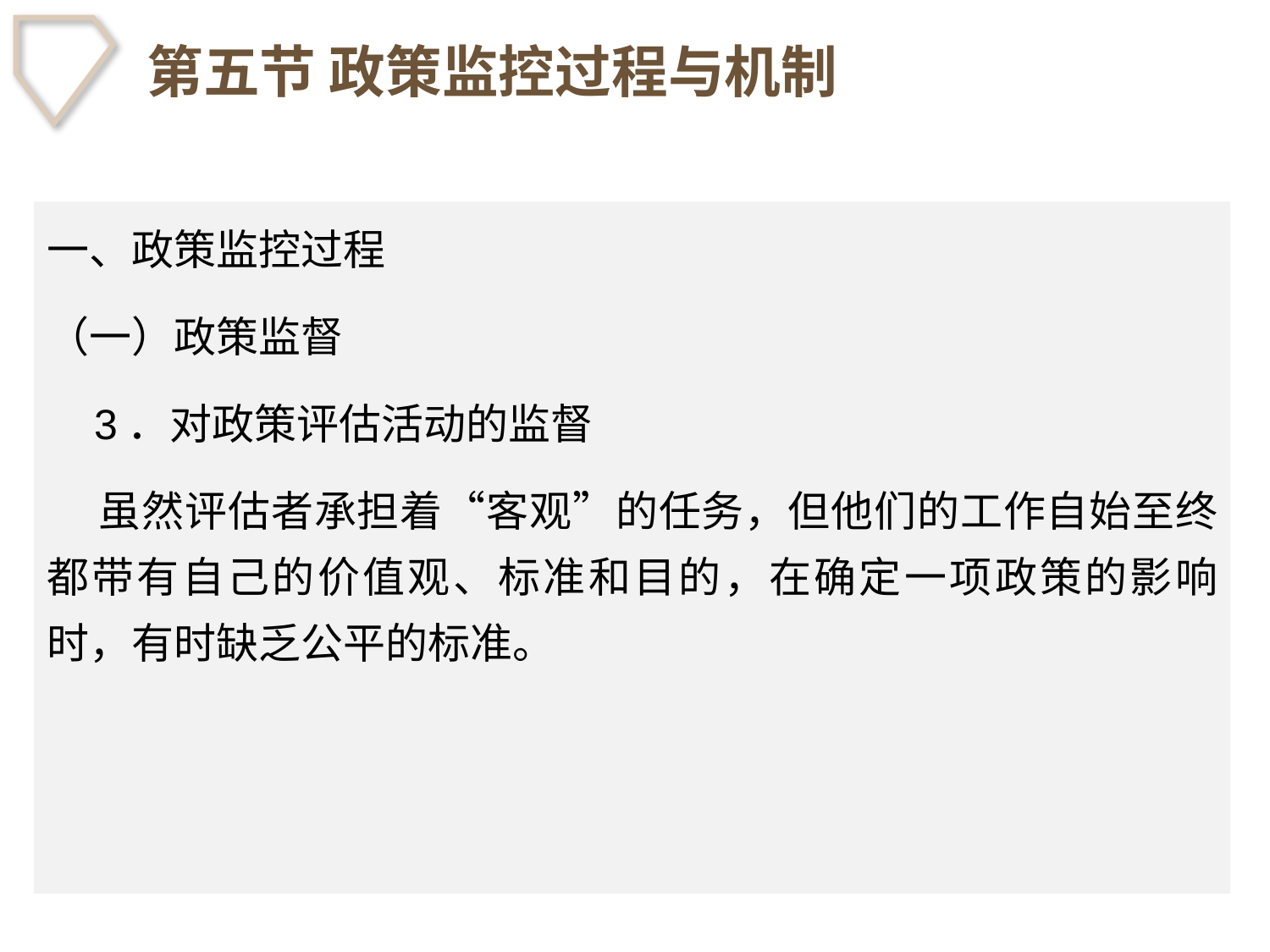

# 第五节 政策监控过程与机制
一、政策监控过程
（一）政策监督
    3．对政策评估活动的监督
    虽然评估者承担着“客观”的任务，但他们的工作自始至终都带有自己的价值观、标准和目的，在确定一项政策的影响时，有时缺乏公平的标准。